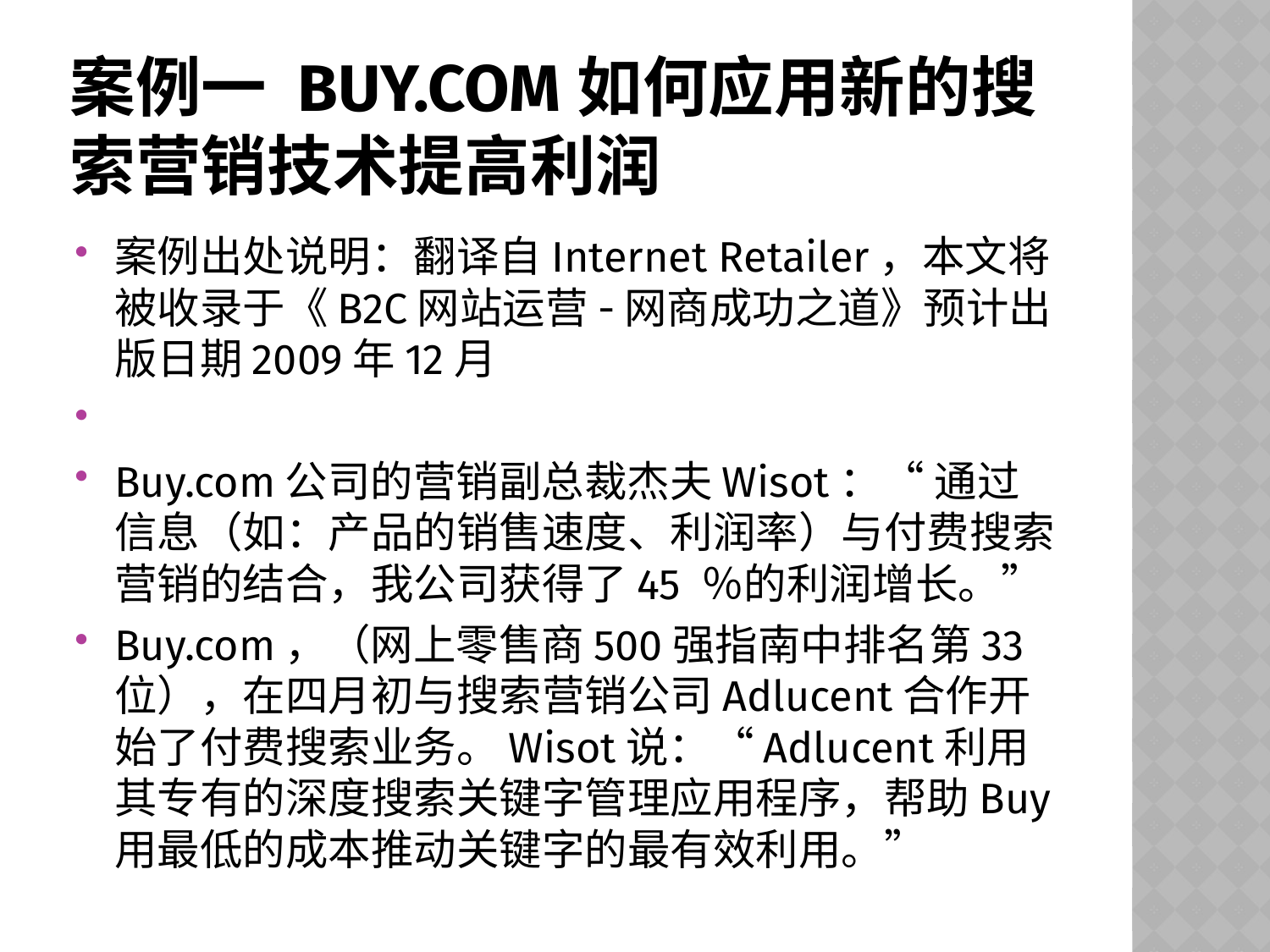

# 案例一 Buy.com如何应用新的搜索营销技术提高利润
案例出处说明：翻译自Internet Retailer，本文将被收录于《B2C网站运营-网商成功之道》预计出版日期2009年12月

Buy.com公司的营销副总裁杰夫Wisot：“ 通过信息（如：产品的销售速度、利润率）与付费搜索营销的结合，我公司获得了45 ％的利润增长。”
Buy.com，（网上零售商500强指南中排名第33位），在四月初与搜索营销公司Adlucent合作开始了付费搜索业务。Wisot说：“Adlucent利用其专有的深度搜索关键字管理应用程序，帮助Buy用最低的成本推动关键字的最有效利用。”